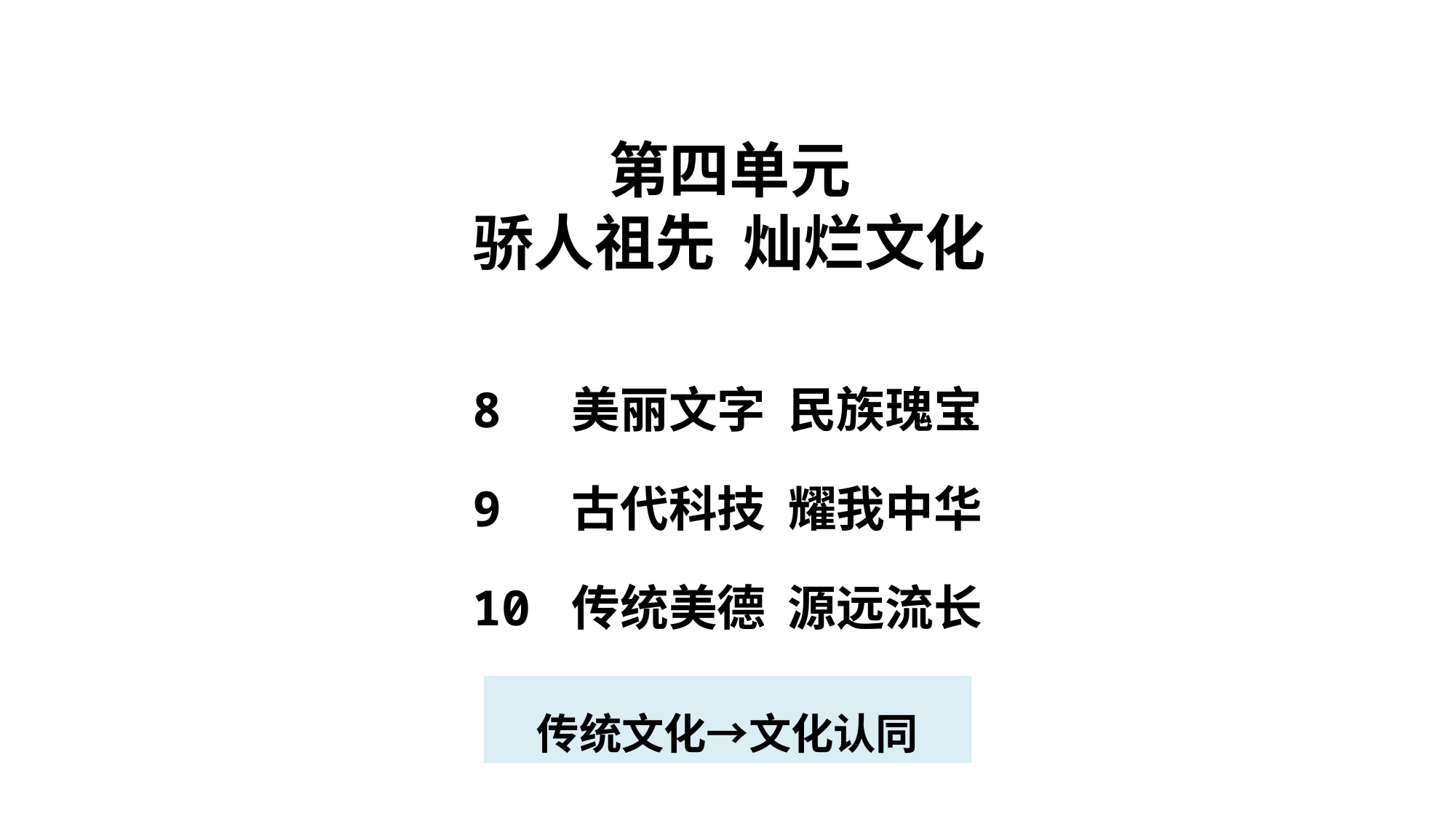

第四单元
骄人祖先  灿烂文化
8  美丽文字  民族瑰宝
9  古代科技  耀我中华
10 传统美德  源远流长
传统文化→文化认同